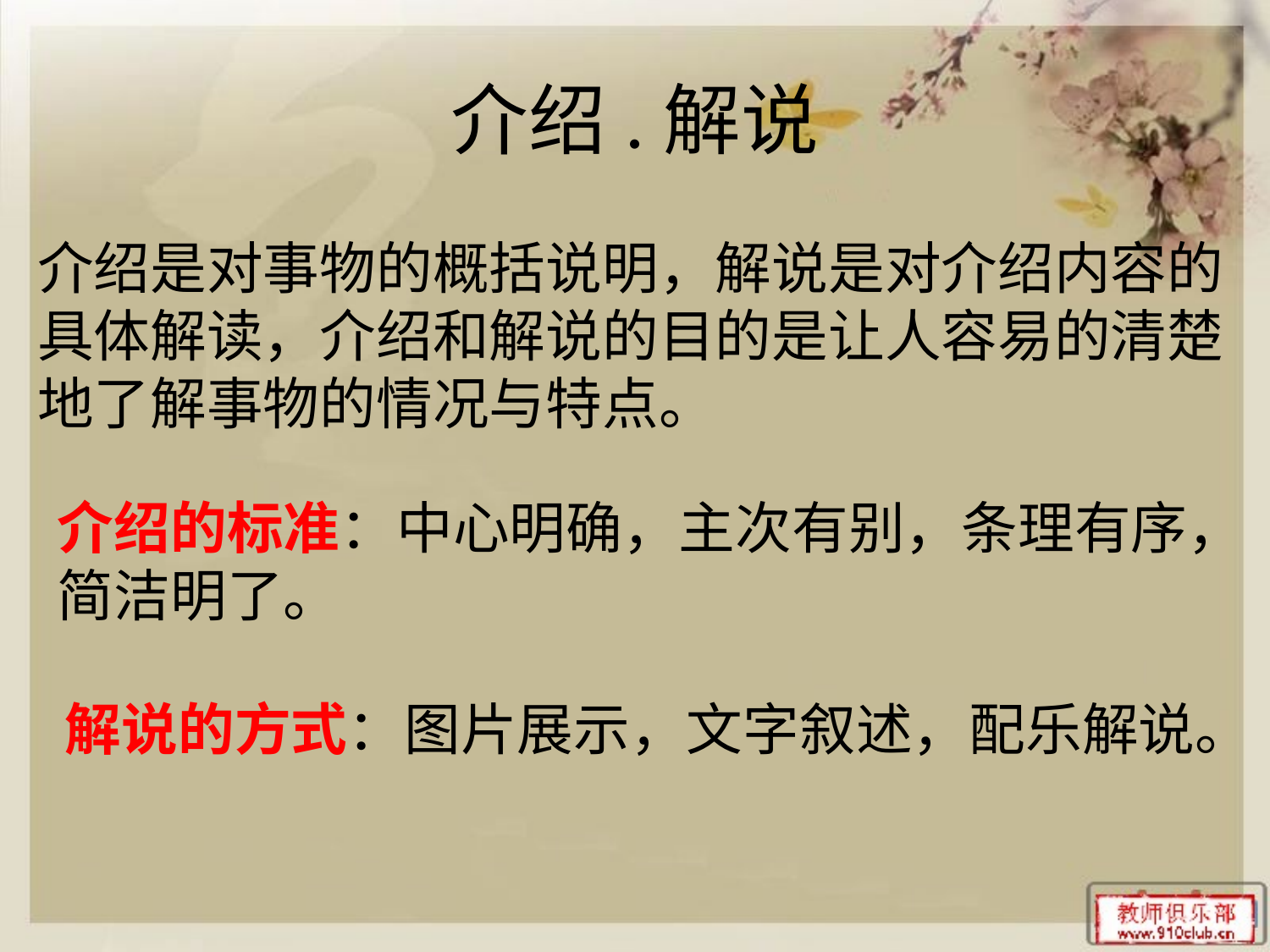

介绍.解说
介绍是对事物的概括说明，解说是对介绍内容的具体解读，介绍和解说的目的是让人容易的清楚地了解事物的情况与特点。
介绍的标准：中心明确，主次有别，条理有序，简洁明了。

解说的方式：图片展示，文字叙述，配乐解说。